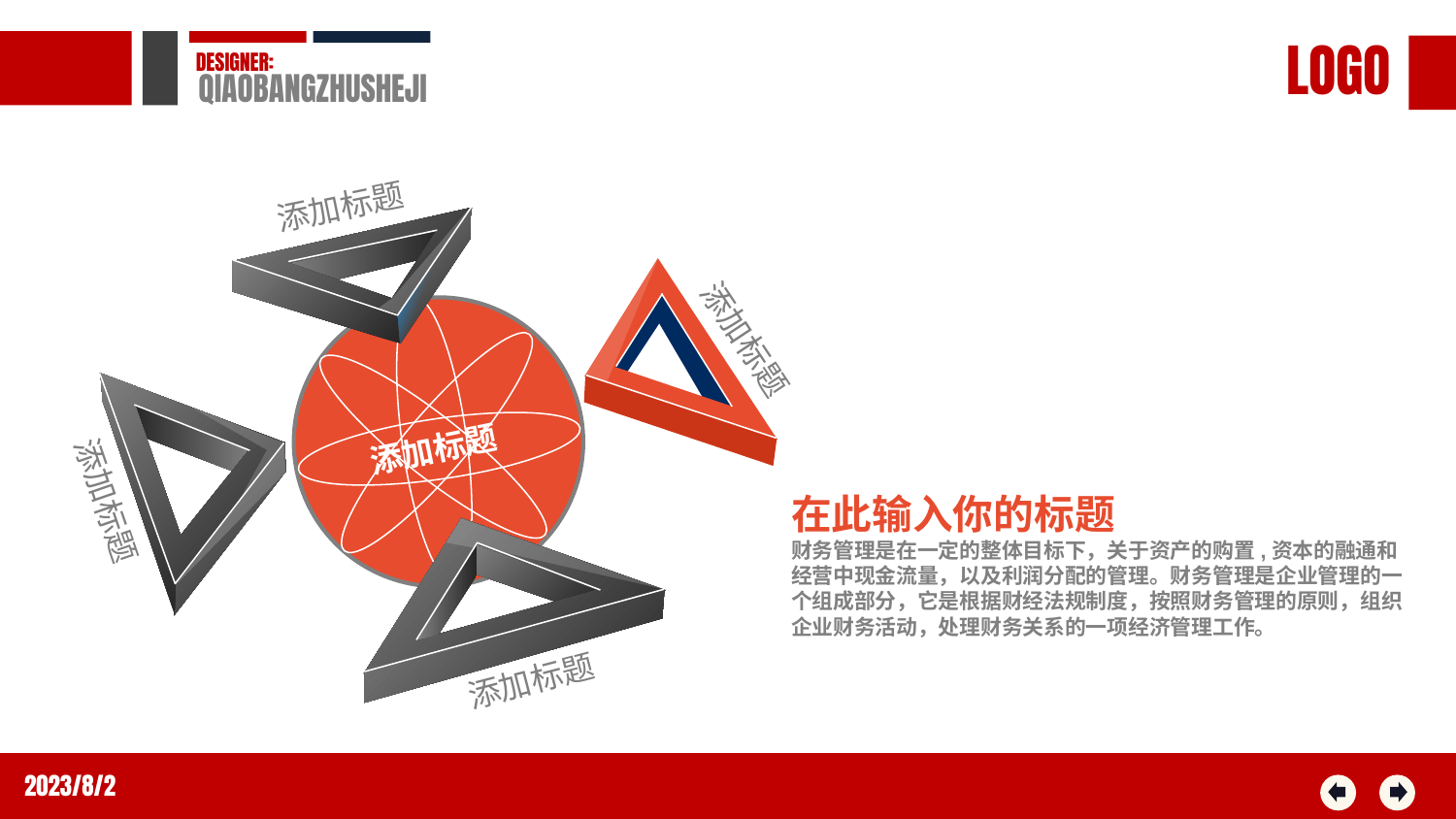

LOGO
DESIGNER:
QIAOBANGZHUSHEJI
添加标题

添加标题

添加标题

添加标题
在此输入你的标题
财务管理是在一定的整体目标下，关于资产的购置,资本的融通和经营中现金流量，以及利润分配的管理。财务管理是企业管理的一个组成部分，它是根据财经法规制度，按照财务管理的原则，组织企业财务活动，处理财务关系的一项经济管理工作。

添加标题
2023/8/2